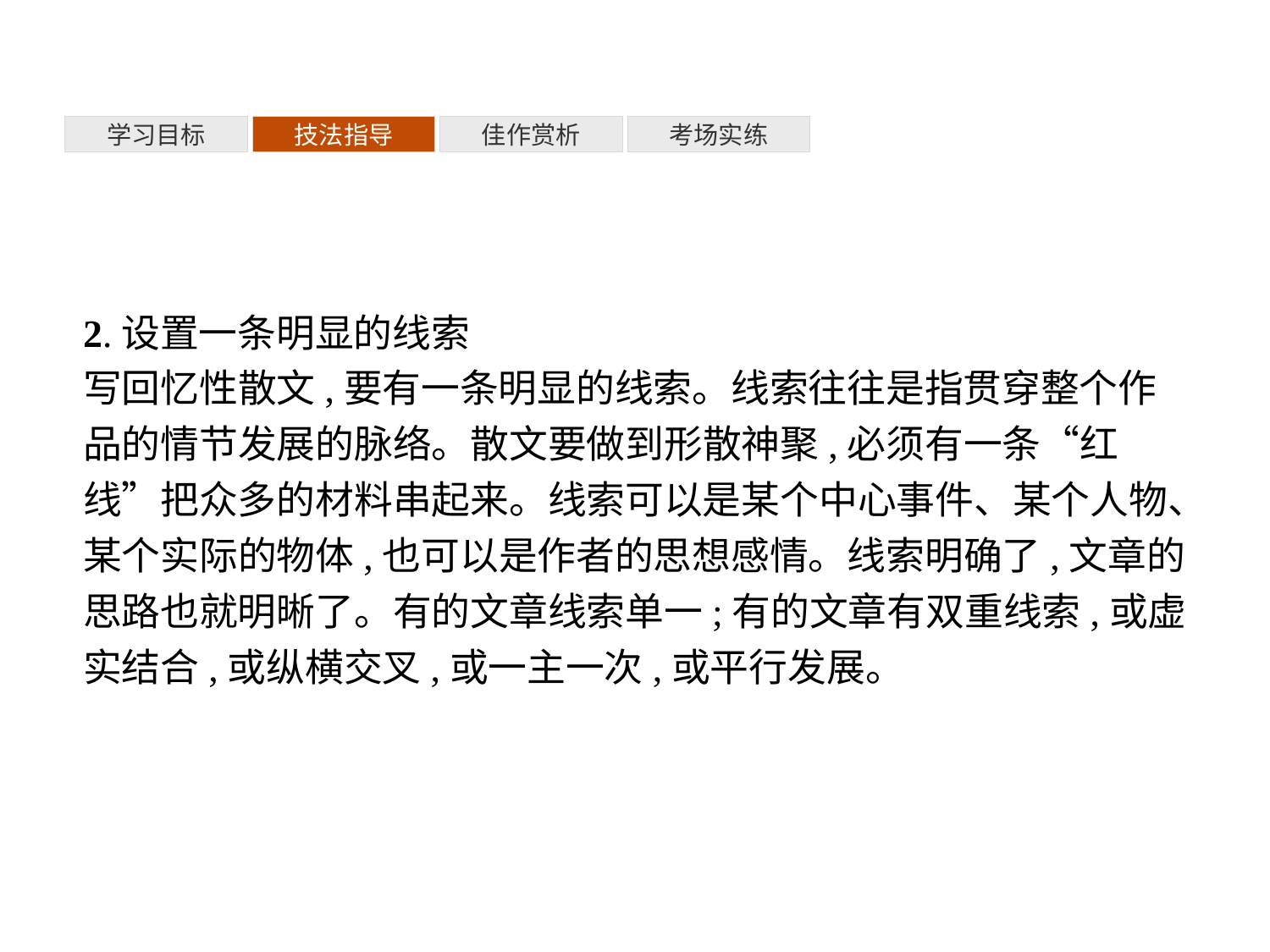

考场实练
学习目标
技法指导
佳作赏析
2.设置一条明显的线索
写回忆性散文,要有一条明显的线索。线索往往是指贯穿整个作品的情节发展的脉络。散文要做到形散神聚,必须有一条“红线”把众多的材料串起来。线索可以是某个中心事件、某个人物、某个实际的物体,也可以是作者的思想感情。线索明确了,文章的思路也就明晰了。有的文章线索单一;有的文章有双重线索,或虚实结合,或纵横交叉,或一主一次,或平行发展。